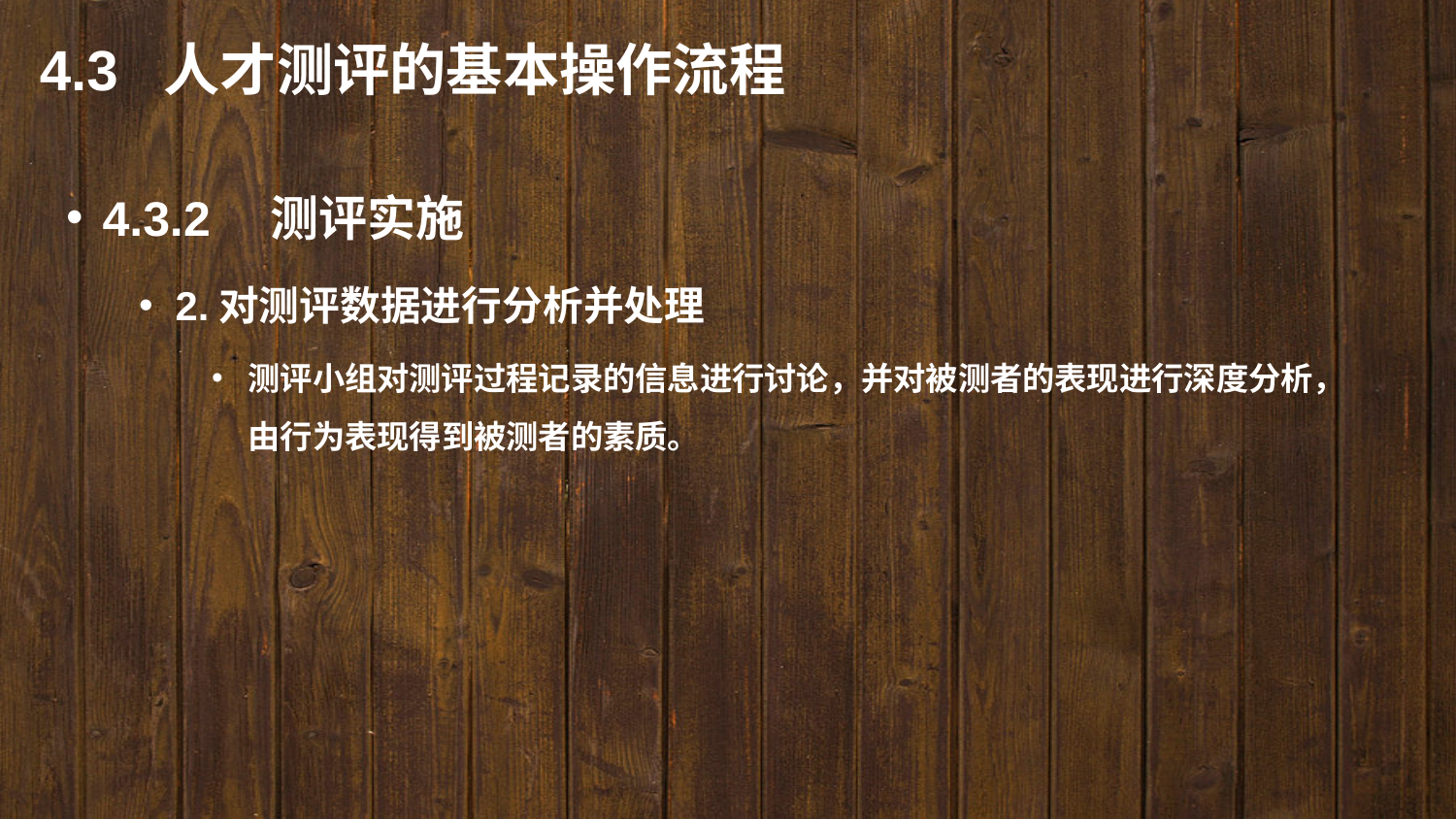

4.3  人才测评的基本操作流程
4.3.2　测评实施
2.对测评数据进行分析并处理
测评小组对测评过程记录的信息进行讨论，并对被测者的表现进行深度分析，由行为表现得到被测者的素质。